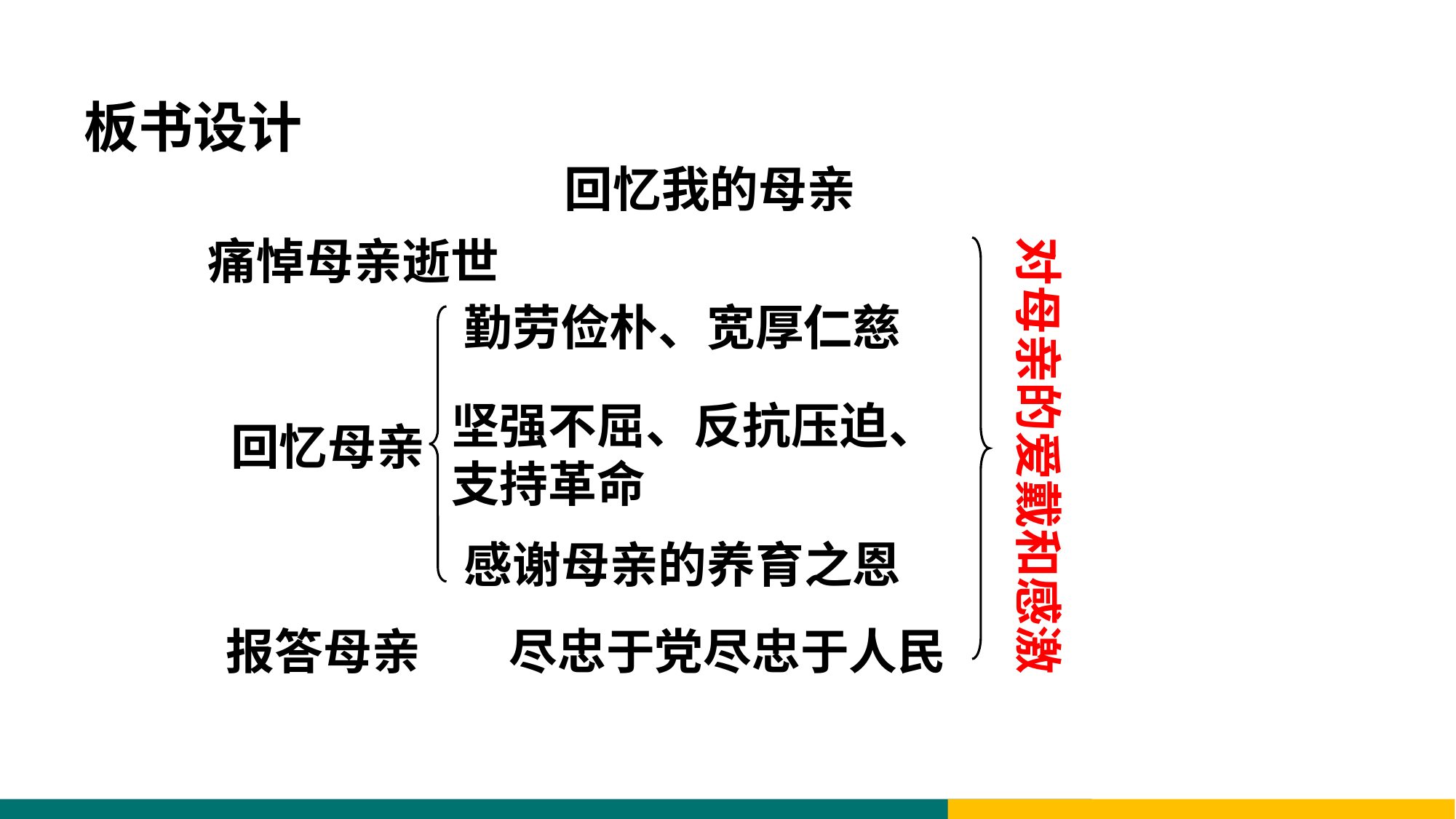

板书设计
回忆我的母亲
痛悼母亲逝世
对母亲的爱戴和感激

勤劳俭朴、宽厚仁慈

坚强不屈、反抗压迫、支持革命
回忆母亲
感谢母亲的养育之恩
报答母亲
尽忠于党尽忠于人民